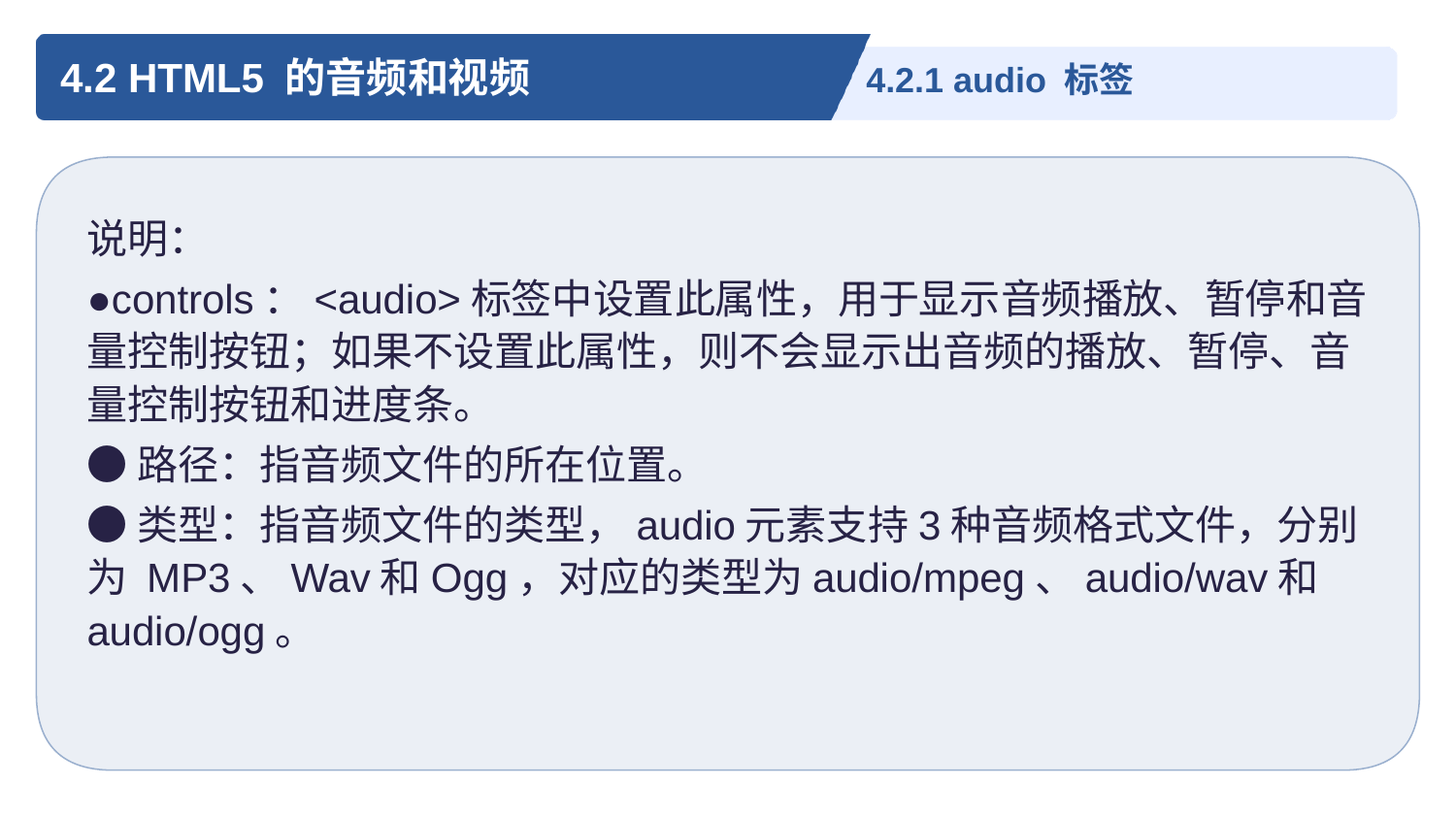

4.2 HTML5 的音频和视频
4.2.1 audio 标签

说明：
●controls：<audio>标签中设置此属性，用于显示音频播放、暂停和音量控制按钮；如果不设置此属性，则不会显示出音频的播放、暂停、音量控制按钮和进度条。
●路径：指音频文件的所在位置。
●类型：指音频文件的类型，audio元素支持3种音频格式文件，分别为 MP3、Wav和Ogg，对应的类型为audio/mpeg、audio/wav和audio/ogg。